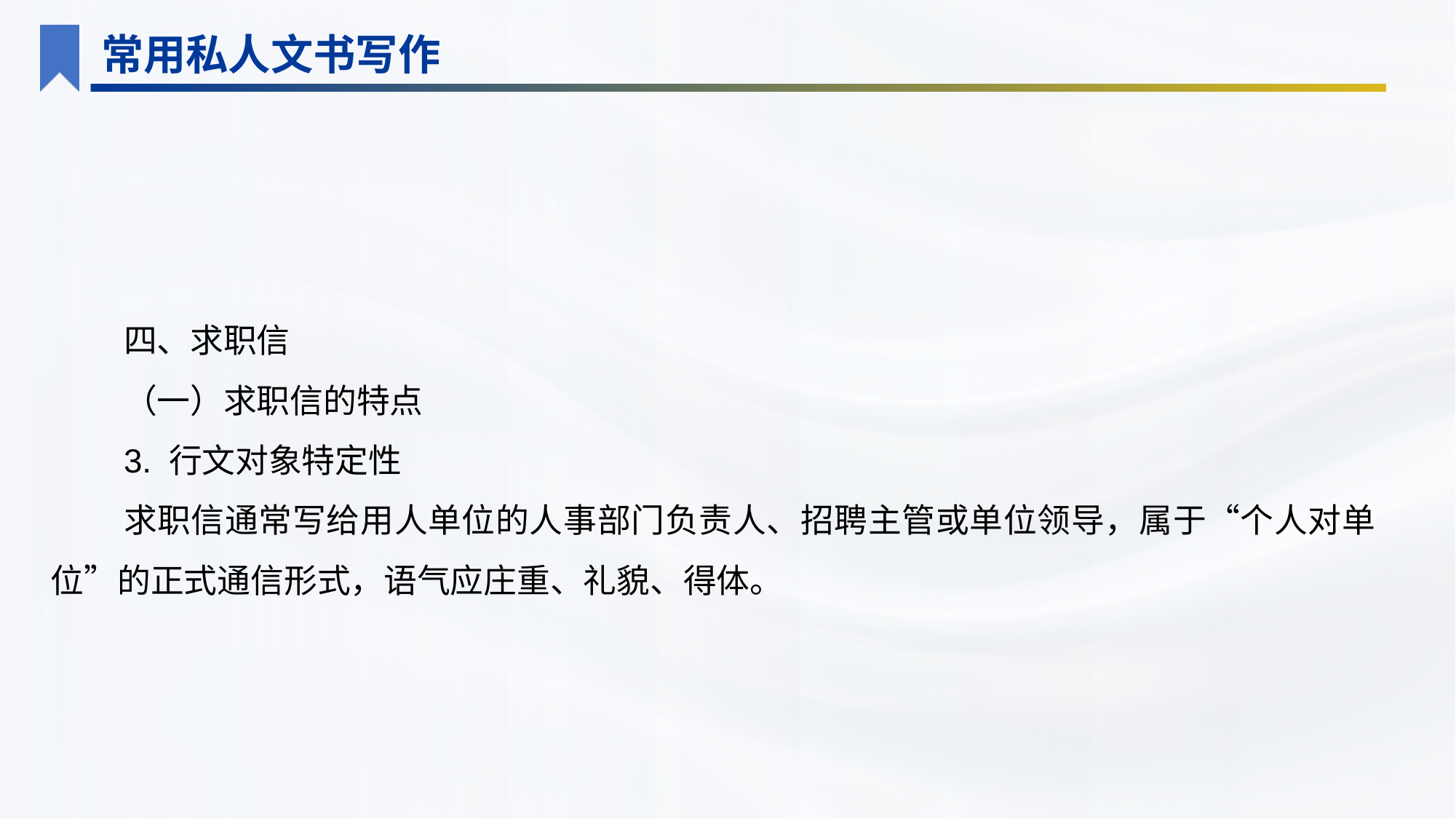

常用私人文书写作
四、求职信
（一）求职信的特点
3. 行文对象特定性
求职信通常写给用人单位的人事部门负责人、招聘主管或单位领导，属于“个人对单位”的正式通信形式，语气应庄重、礼貌、得体。